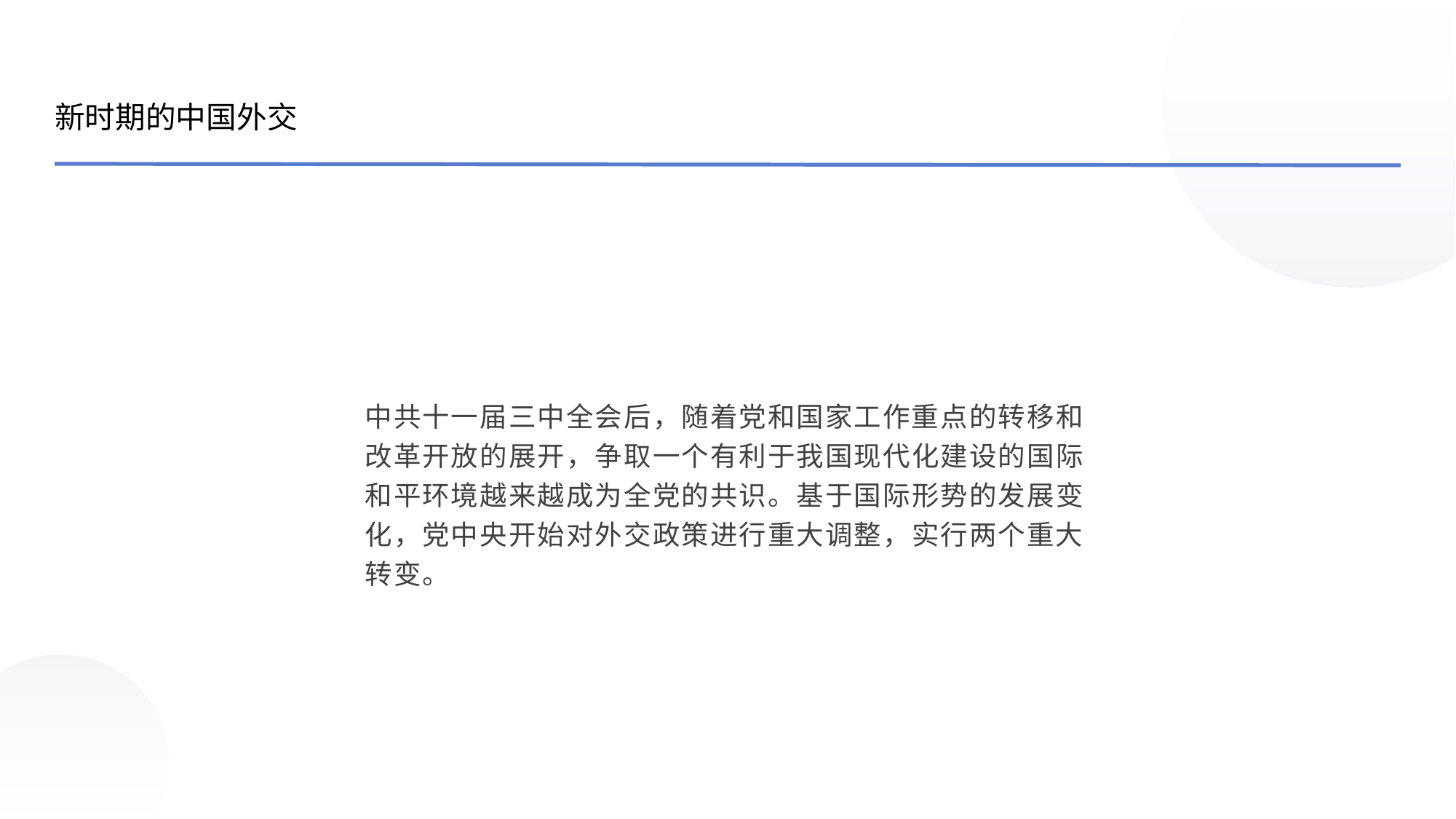

新时期的中国外交
中共十一届三中全会后，随着党和国家工作重点的转移和改革开放的展开，争取一个有利于我国现代化建设的国际和平环境越来越成为全党的共识。基于国际形势的发展变化，党中央开始对外交政策进行重大调整，实行两个重大转变。